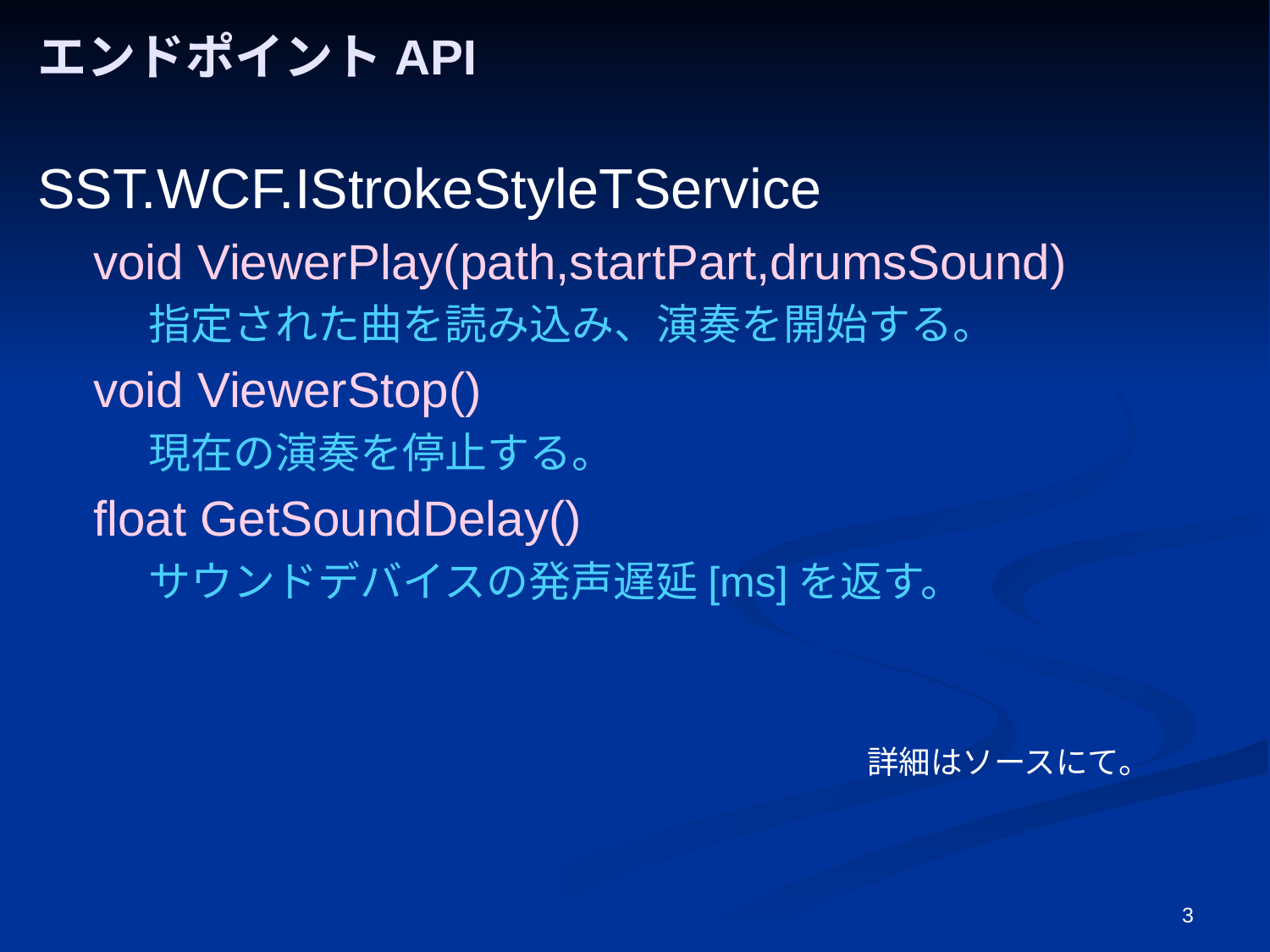

# エンドポイントAPI
SST.WCF.IStrokeStyleTService
void ViewerPlay(path,startPart,drumsSound)
指定された曲を読み込み、演奏を開始する。
void ViewerStop()
現在の演奏を停止する。
float GetSoundDelay()
サウンドデバイスの発声遅延[ms]を返す。
詳細はソースにて。
3